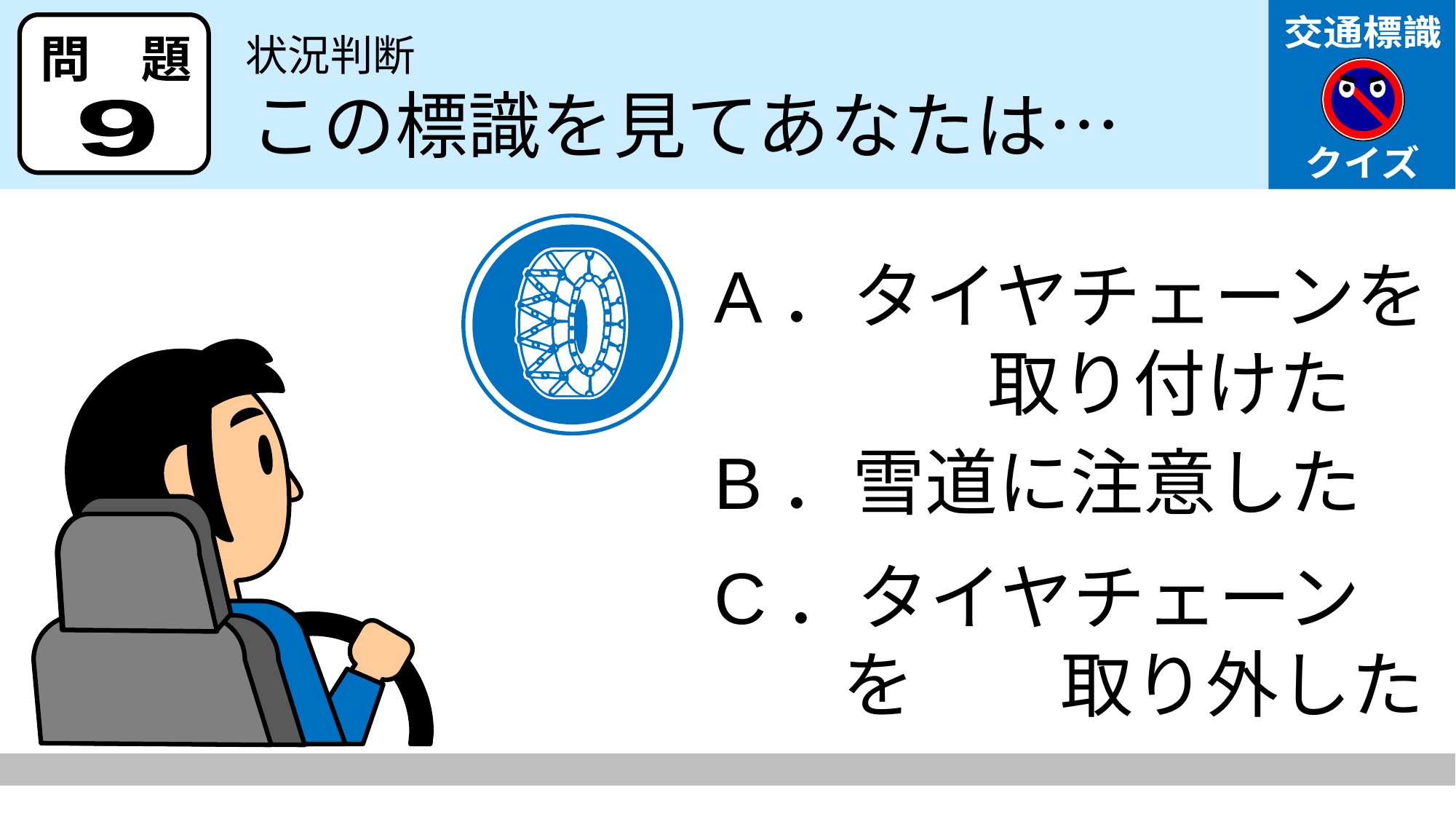

状況判断
この標識を見てあなたは…
9

A．タイヤチェーンを　　取り付けた

B．雪道に注意した
C．タイヤチェーンを　　取り外した